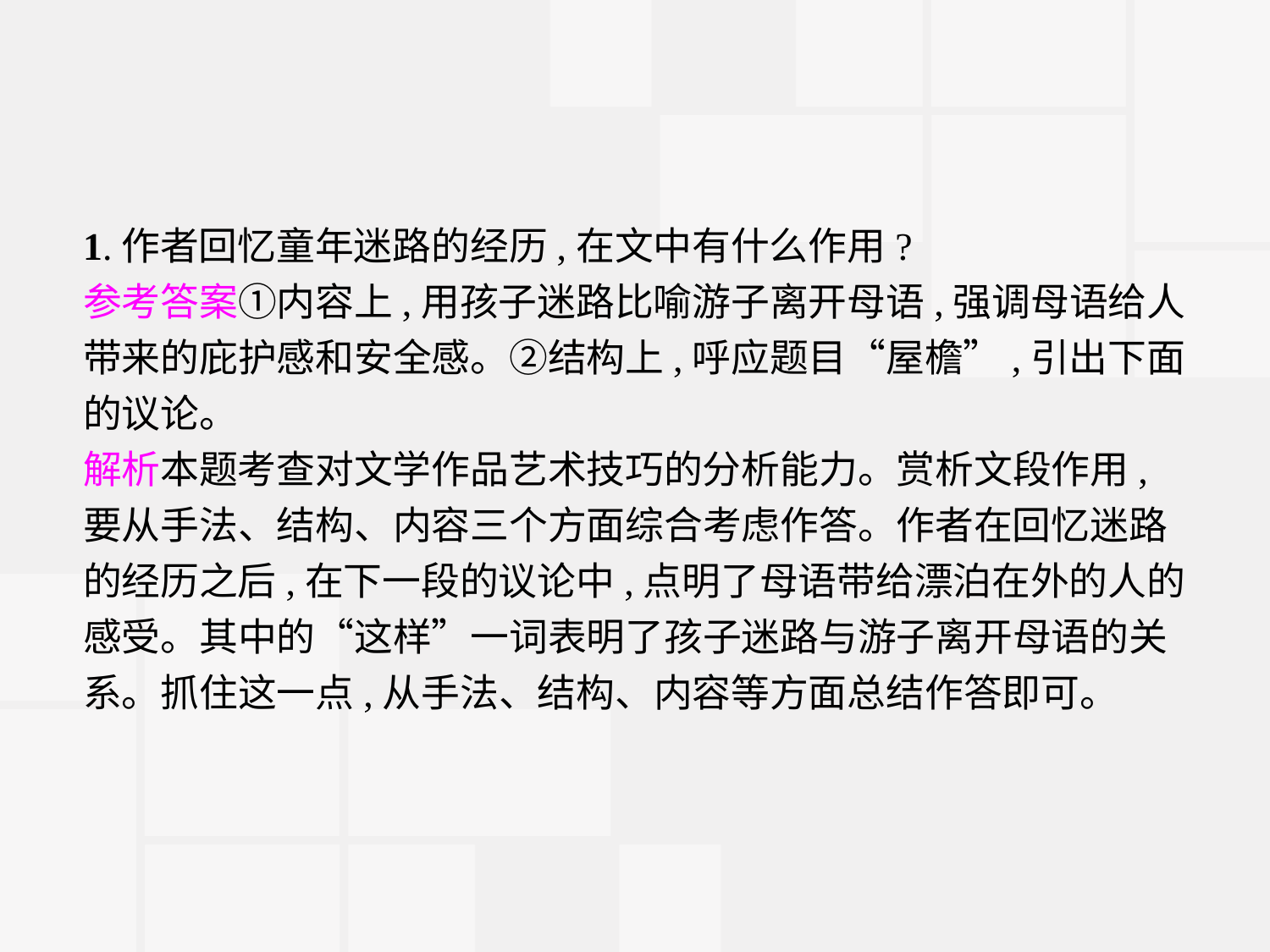

1.作者回忆童年迷路的经历,在文中有什么作用?
参考答案①内容上,用孩子迷路比喻游子离开母语,强调母语给人带来的庇护感和安全感。②结构上,呼应题目“屋檐”,引出下面的议论。
解析本题考查对文学作品艺术技巧的分析能力。赏析文段作用,要从手法、结构、内容三个方面综合考虑作答。作者在回忆迷路的经历之后,在下一段的议论中,点明了母语带给漂泊在外的人的感受。其中的“这样”一词表明了孩子迷路与游子离开母语的关系。抓住这一点,从手法、结构、内容等方面总结作答即可。